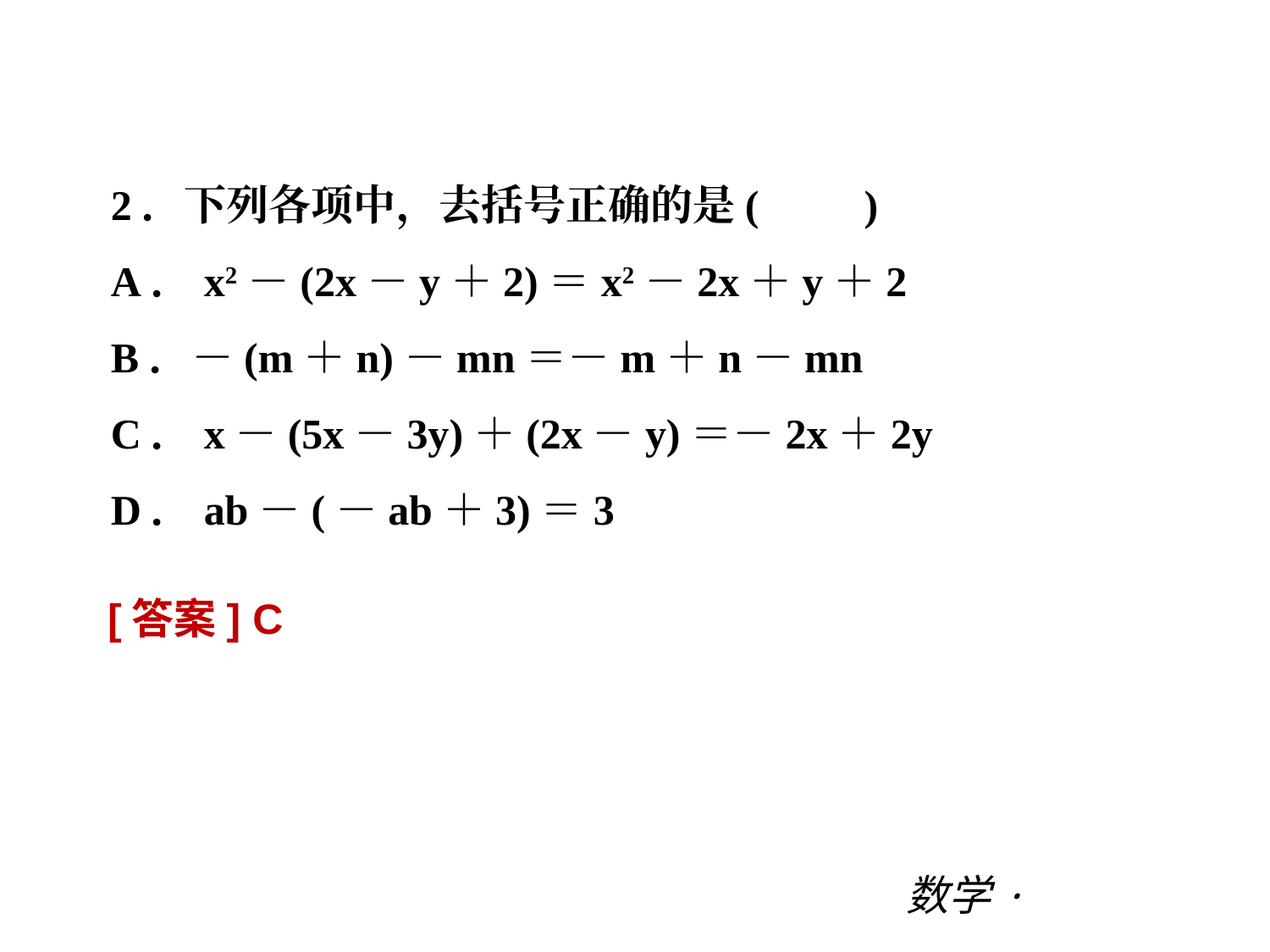

第三章 |过关测试
2．下列各项中，去括号正确的是(　　)
A．x2－(2x－y＋2)＝x2－2x＋y＋2
B．－(m＋n)－mn＝－m＋n－mn
C．x－(5x－3y)＋(2x－y)＝－2x＋2y
D．ab－(－ab＋3)＝3
[答案] C
数学·新课标（BS）